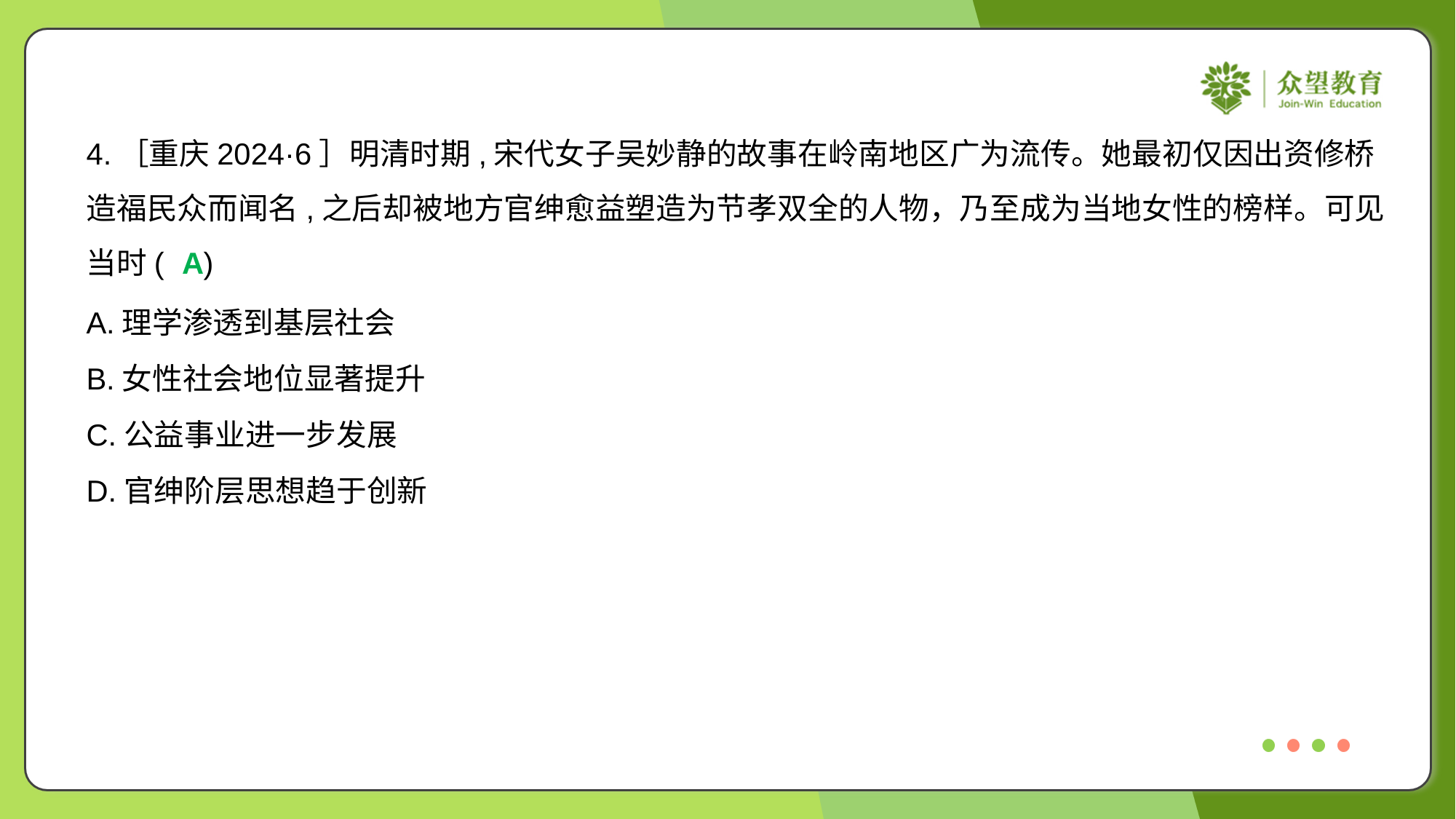

4.［重庆2024·6］明清时期,宋代女子吴妙静的故事在岭南地区广为流传。她最初仅因出资修桥
造福民众而闻名,之后却被地方官绅愈益塑造为节孝双全的人物，乃至成为当地女性的榜样。可见
当时(     )
A
A.理学渗透到基层社会
B.女性社会地位显著提升
C.公益事业进一步发展
D.官绅阶层思想趋于创新